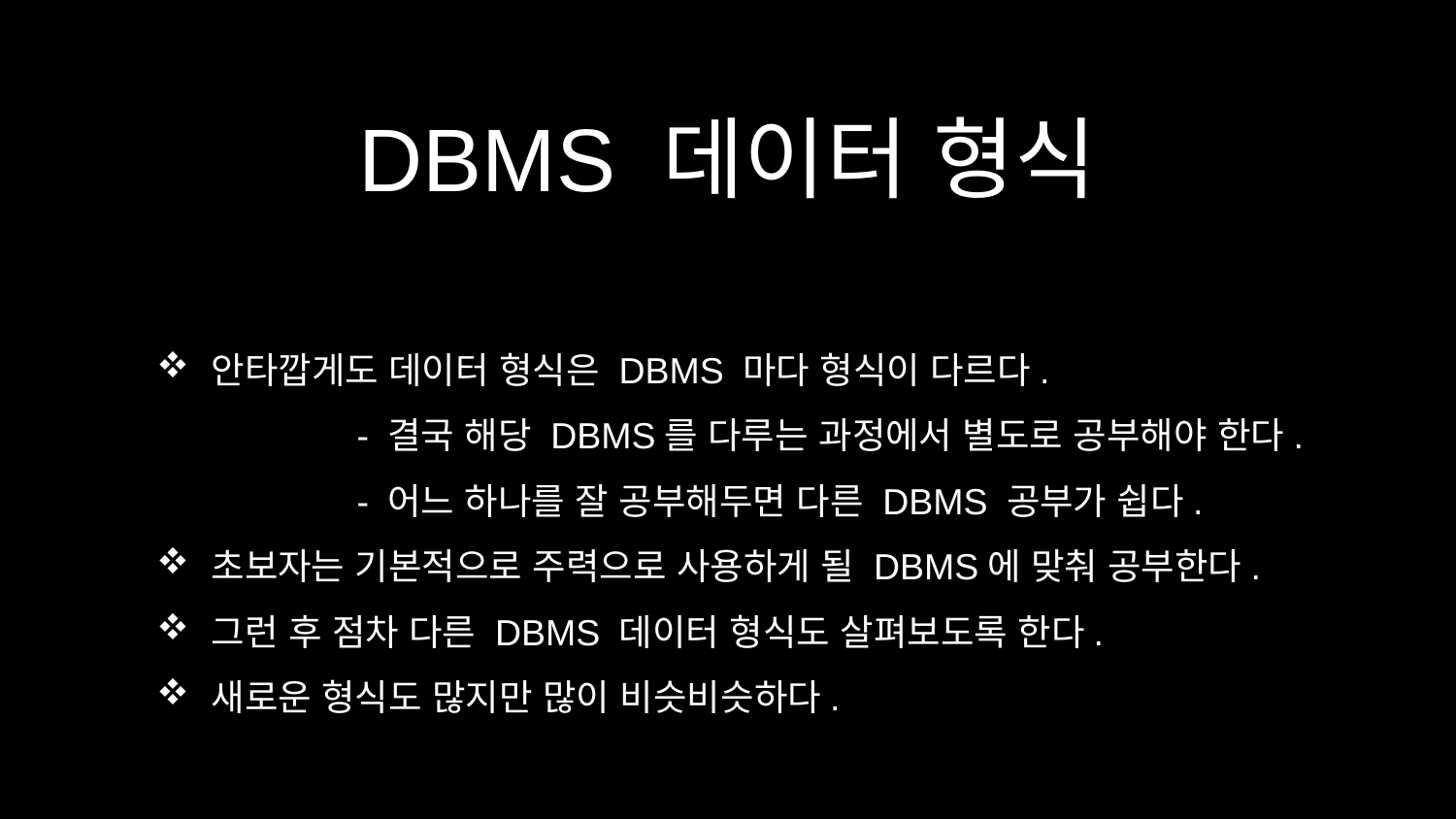

# DBMS 데이터 형식
안타깝게도 데이터 형식은 DBMS 마다 형식이 다르다.
	- 결국 해당 DBMS를 다루는 과정에서 별도로 공부해야 한다.
	- 어느 하나를 잘 공부해두면 다른 DBMS 공부가 쉽다.
초보자는 기본적으로 주력으로 사용하게 될 DBMS에 맞춰 공부한다.
그런 후 점차 다른 DBMS 데이터 형식도 살펴보도록 한다.
새로운 형식도 많지만 많이 비슷비슷하다.